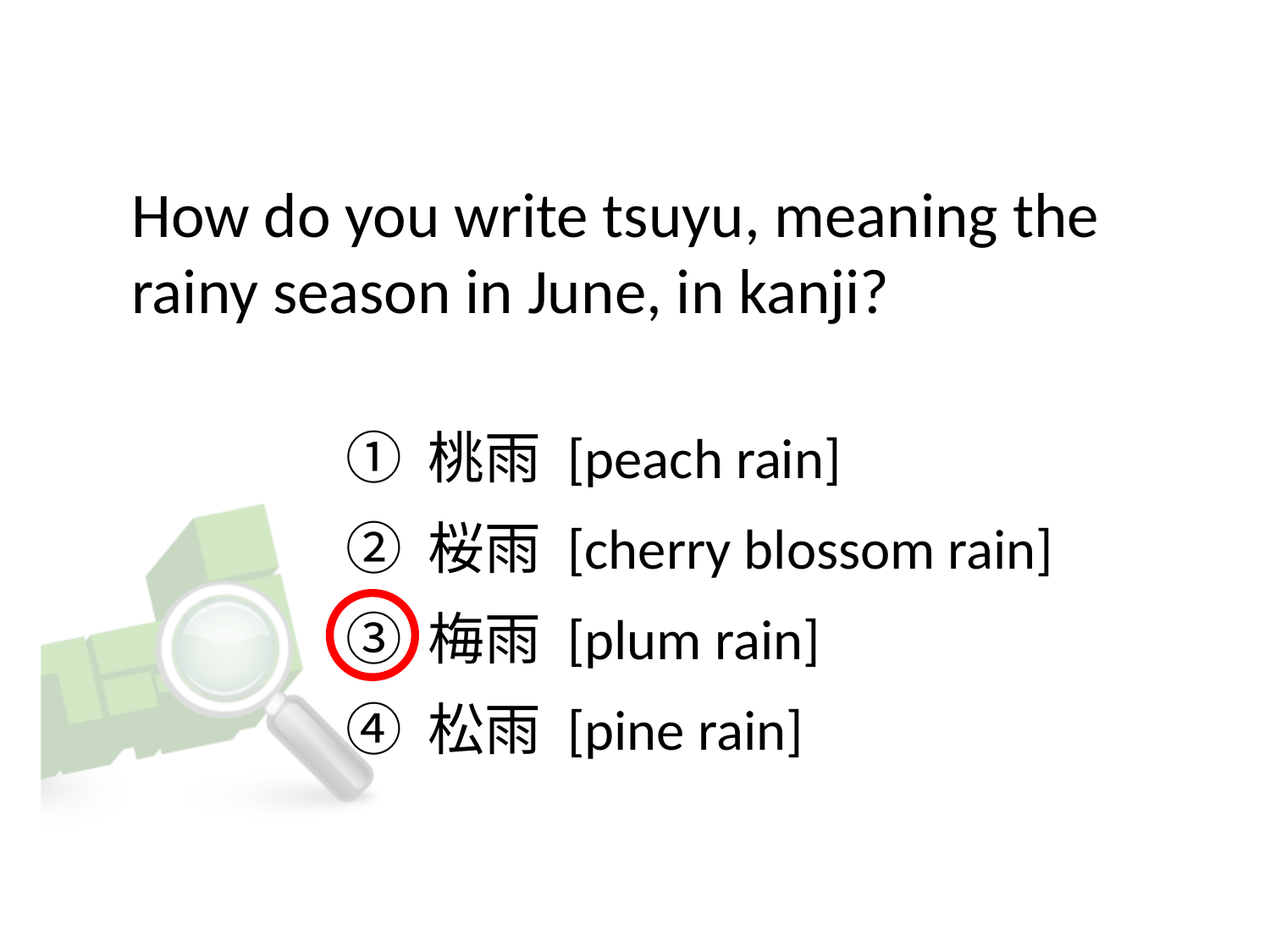

# How do you write tsuyu, meaning the rainy season in June, in kanji?
① 桃雨 [peach rain]
② 桜雨 [cherry blossom rain]
③ 梅雨 [plum rain]
④ 松雨 [pine rain]